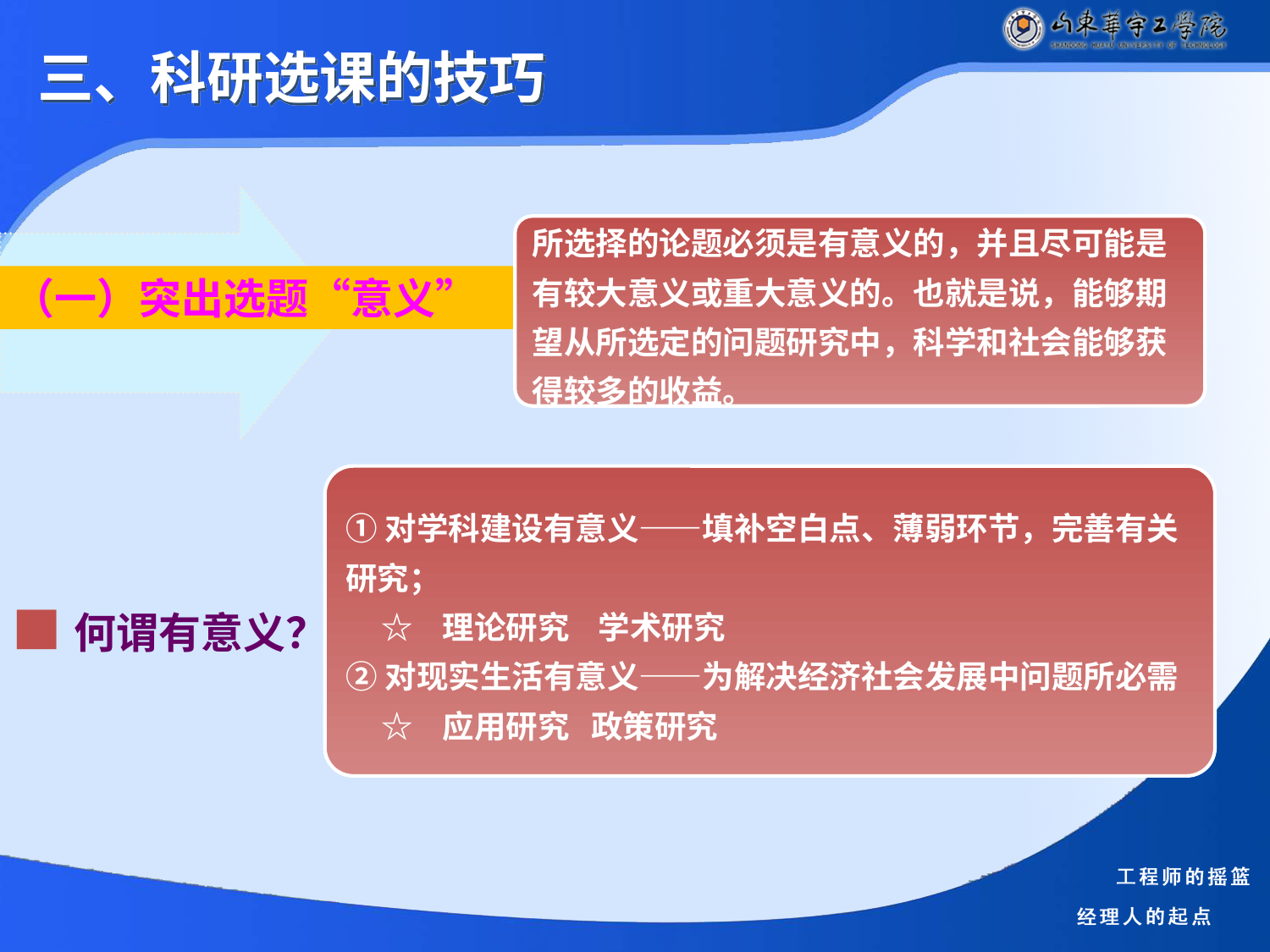

三、科研选课的技巧

所选择的论题必须是有意义的，并且尽可能是有较大意义或重大意义的。也就是说，能够期望从所选定的问题研究中，科学和社会能够获得较多的收益。
（一）突出选题“意义”
①对学科建设有意义——填补空白点、薄弱环节，完善有关研究；
     ☆   理论研究    学术研究
②对现实生活有意义——为解决经济社会发展中问题所必需
     ☆   应用研究   政策研究
■何谓有意义？